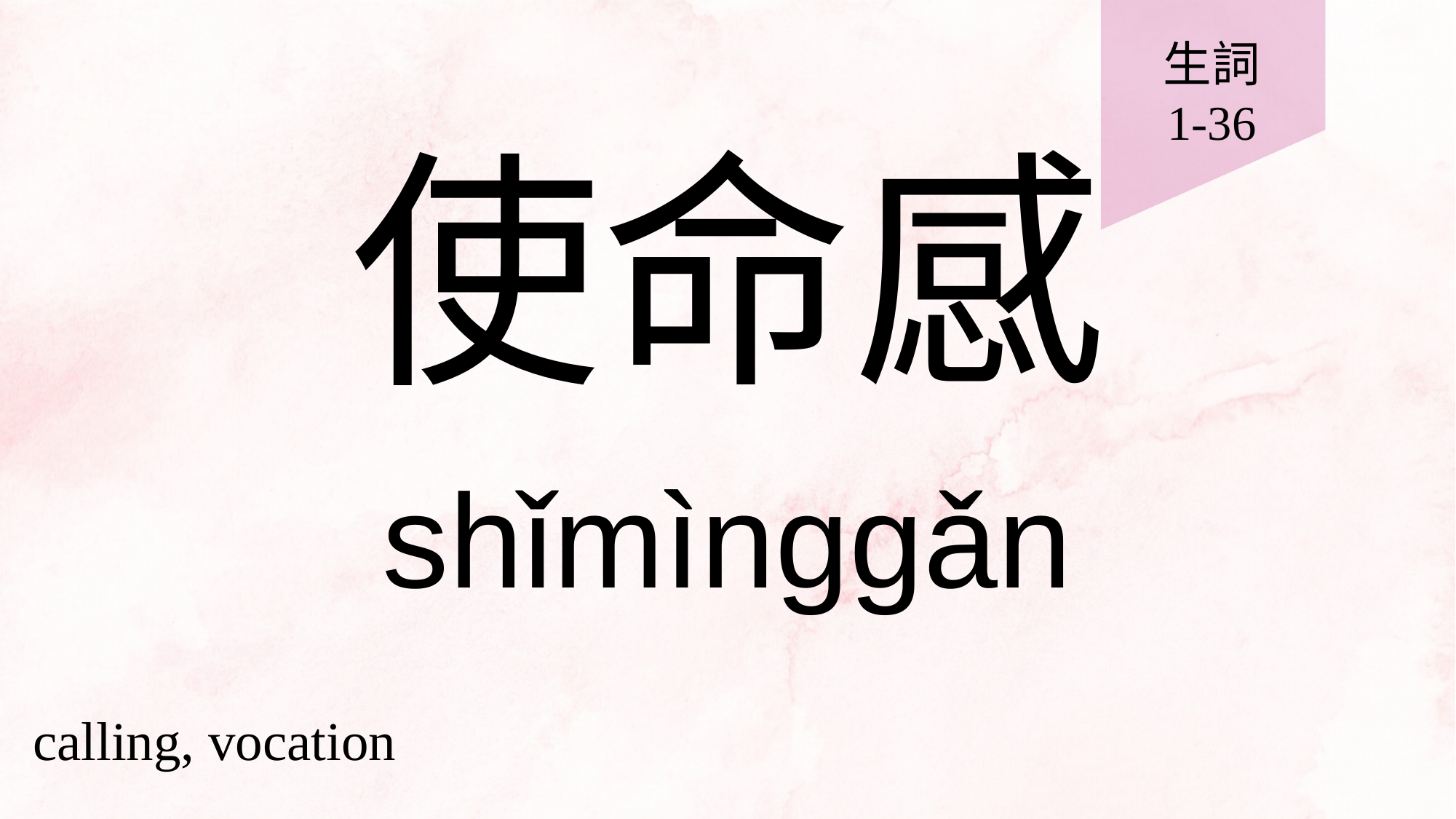

生詞
1-36
# 使命感
shǐmìnggǎn
calling, vocation